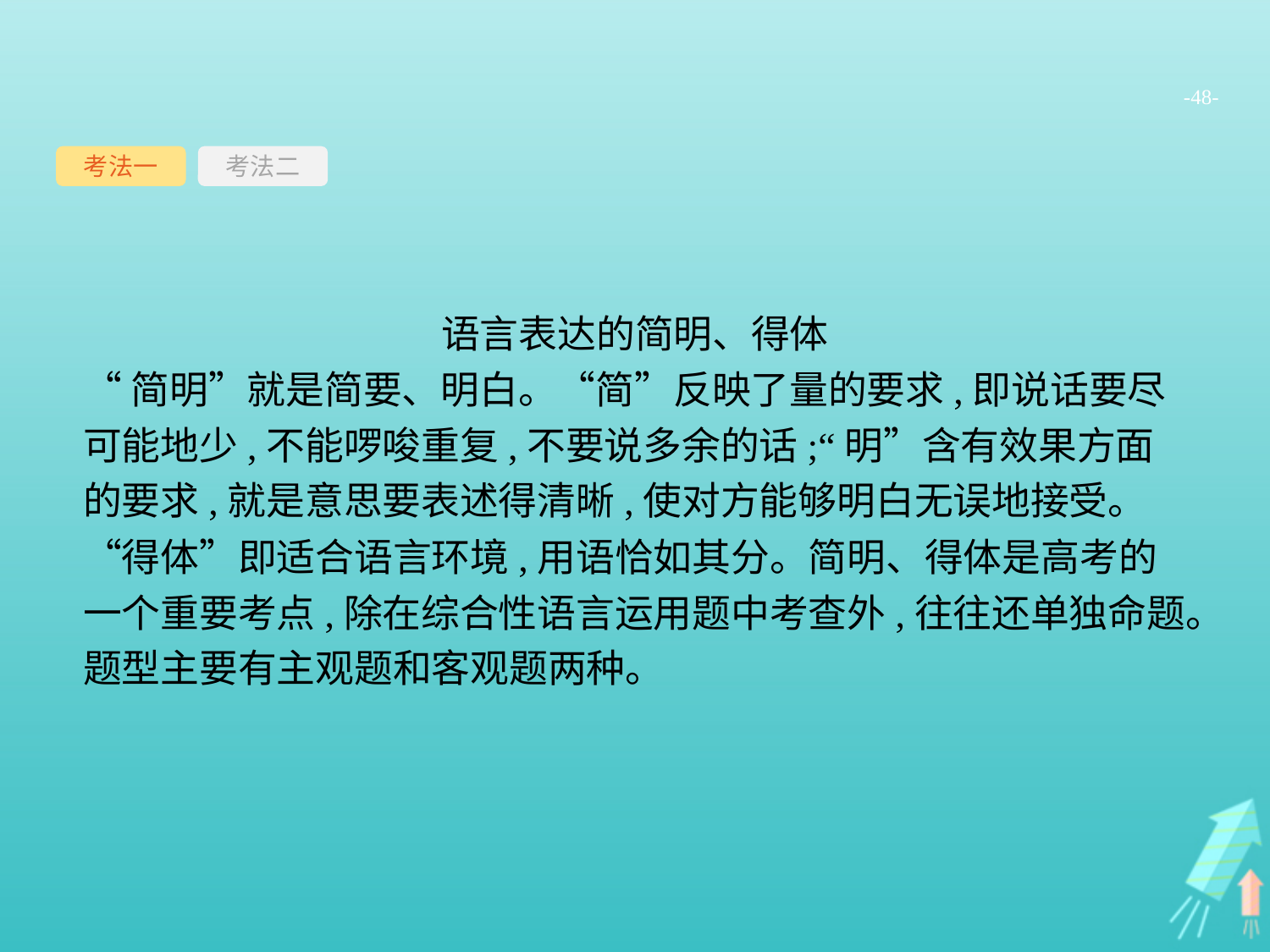

-48-
考法一
考法二
语言表达的简明、得体
“简明”就是简要、明白。“简”反映了量的要求,即说话要尽可能地少,不能啰唆重复,不要说多余的话;“明”含有效果方面的要求,就是意思要表述得清晰,使对方能够明白无误地接受。“得体”即适合语言环境,用语恰如其分。简明、得体是高考的一个重要考点,除在综合性语言运用题中考查外,往往还单独命题。题型主要有主观题和客观题两种。